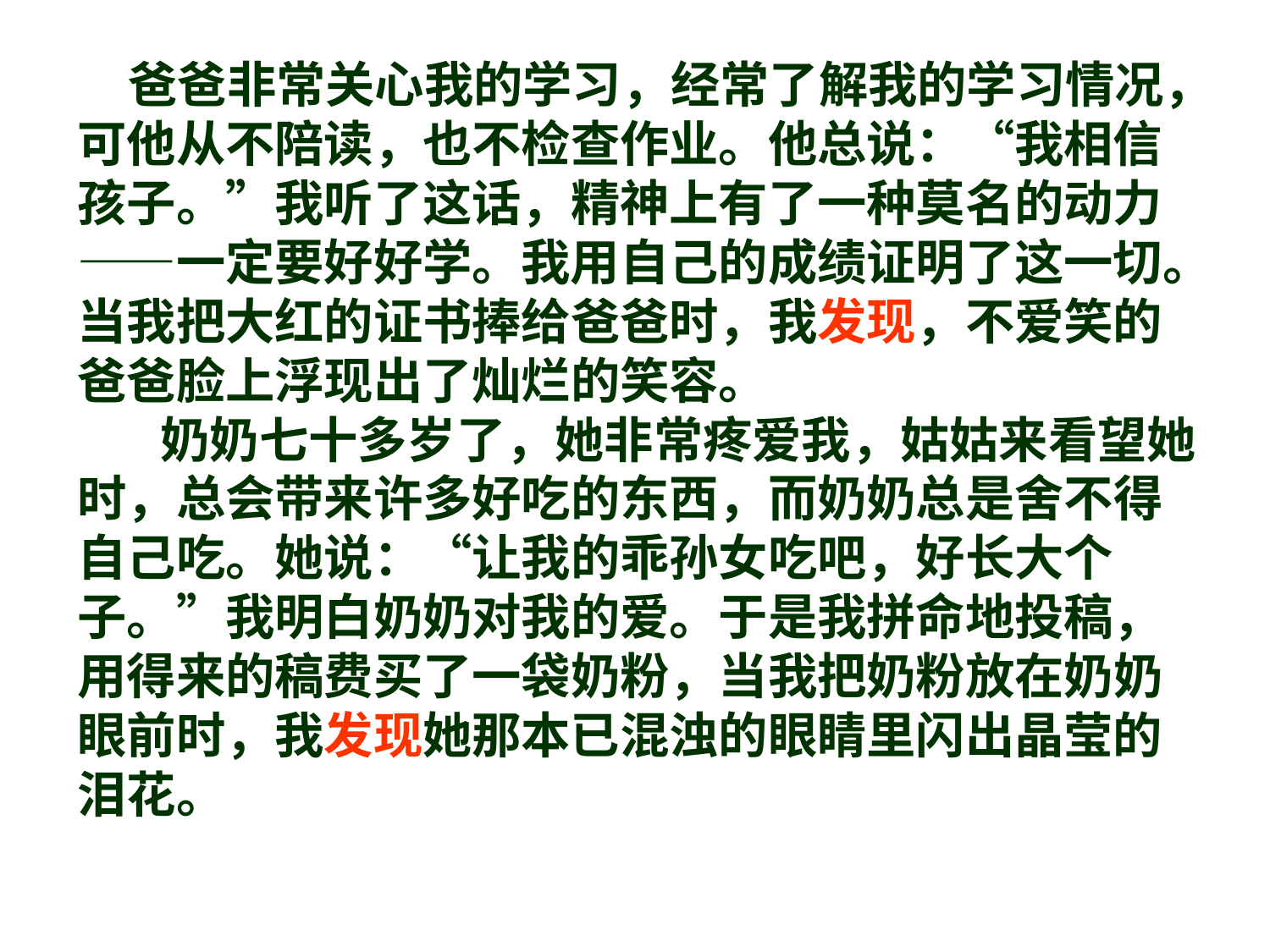

爸爸非常关心我的学习，经常了解我的学习情况，可他从不陪读，也不检查作业。他总说：“我相信孩子。”我听了这话，精神上有了一种莫名的动力——一定要好好学。我用自己的成绩证明了这一切。当我把大红的证书捧给爸爸时，我发现，不爱笑的爸爸脸上浮现出了灿烂的笑容。 
  　 奶奶七十多岁了，她非常疼爱我，姑姑来看望她时，总会带来许多好吃的东西，而奶奶总是舍不得自己吃。她说：“让我的乖孙女吃吧，好长大个子。”我明白奶奶对我的爱。于是我拼命地投稿，用得来的稿费买了一袋奶粉，当我把奶粉放在奶奶眼前时，我发现她那本已混浊的眼睛里闪出晶莹的泪花。